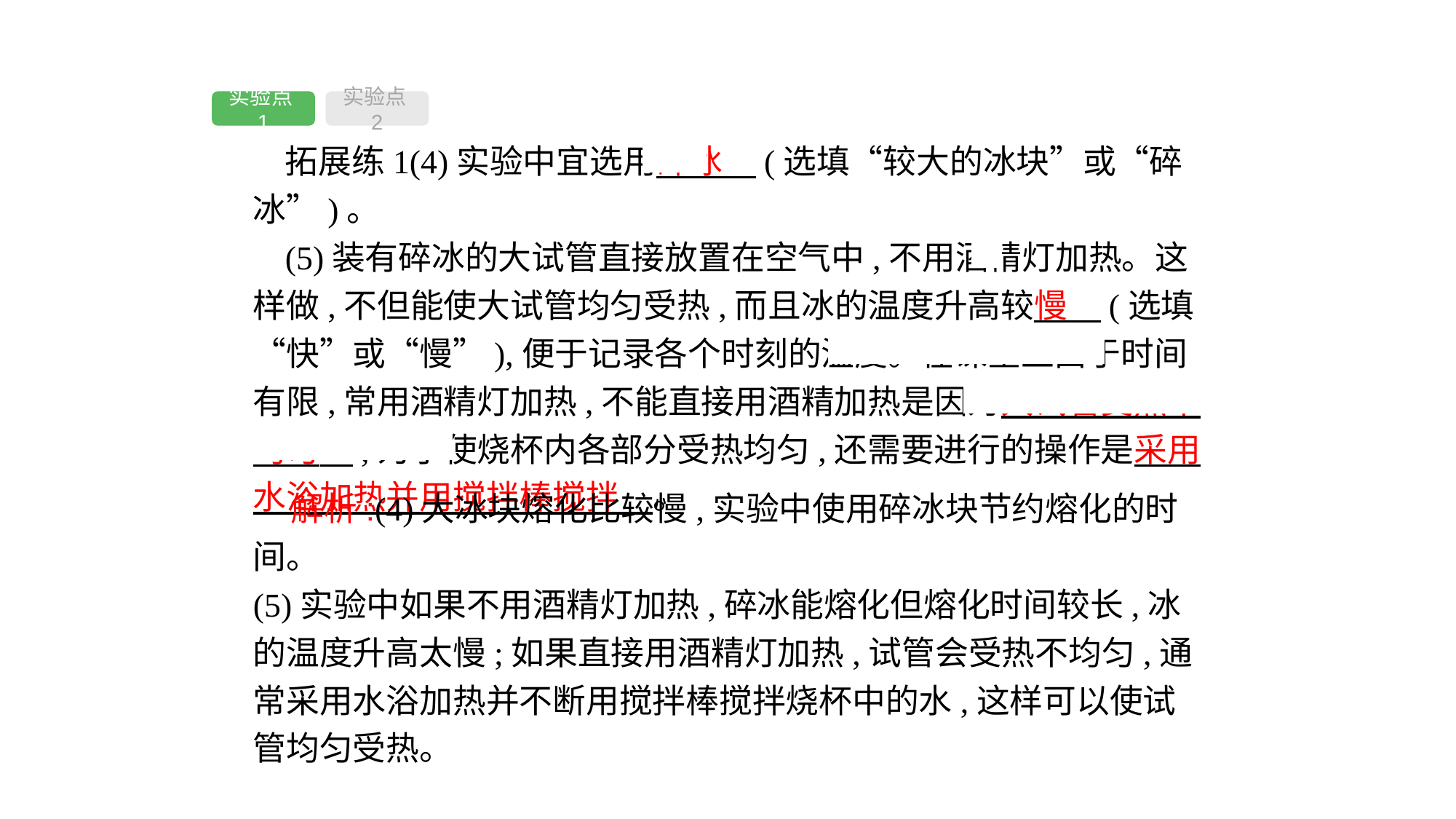

实验点1
实验点2
拓展练1(4)实验中宜选用碎冰　(选填“较大的冰块”或“碎冰”)。
(5)装有碎冰的大试管直接放置在空气中,不用酒精灯加热。这样做,不但能使大试管均匀受热,而且冰的温度升高较慢　(选填“快”或“慢”),便于记录各个时刻的温度。在课堂上由于时间有限,常用酒精灯加热,不能直接用酒精加热是因为大试管受热不均匀　,为了使烧杯内各部分受热均匀,还需要进行的操作是采用水浴加热并用搅拌棒搅拌　。

    解析:(4)大冰块熔化比较慢,实验中使用碎冰块节约熔化的时间。
(5)实验中如果不用酒精灯加热,碎冰能熔化但熔化时间较长,冰的温度升高太慢;如果直接用酒精灯加热,试管会受热不均匀,通常采用水浴加热并不断用搅拌棒搅拌烧杯中的水,这样可以使试管均匀受热。